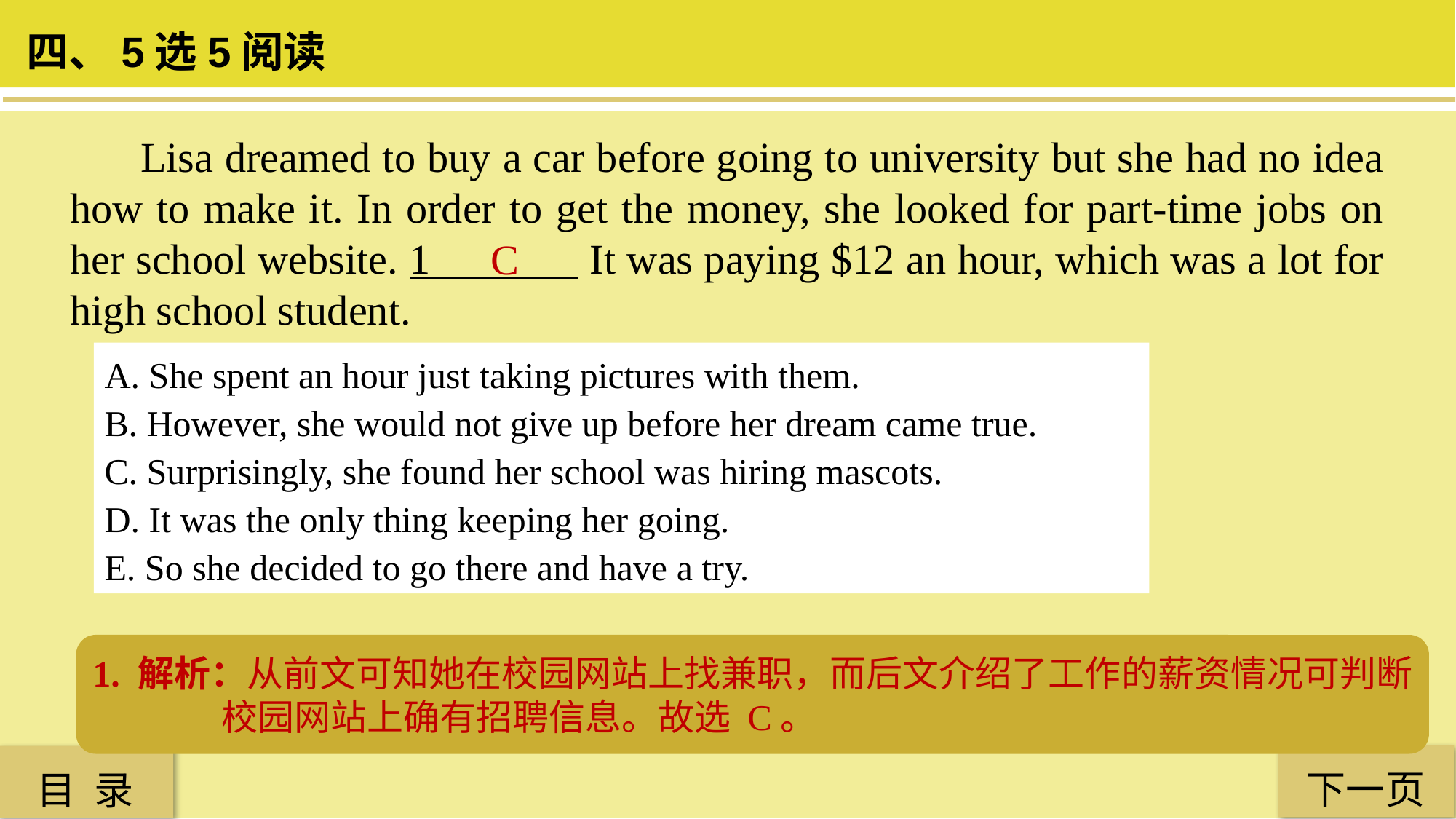

四、5选5阅读
      Lisa dreamed to buy a car before going to university but she had no idea how to make it. In order to get the money, she looked for part-time jobs on her school website. 1              It was paying $12 an hour, which was a lot for high school student.
C
A. She spent an hour just taking pictures with them.
B. However, she would not give up before her dream came true.
C. Surprisingly, she found her school was hiring mascots.
D. It was the only thing keeping her going.
E. So she decided to go there and have a try.
1. 解析：从前文可知她在校园网站上找兼职，而后文介绍了工作的薪资情况可判断校园网站上确有招聘信息。故选 C。